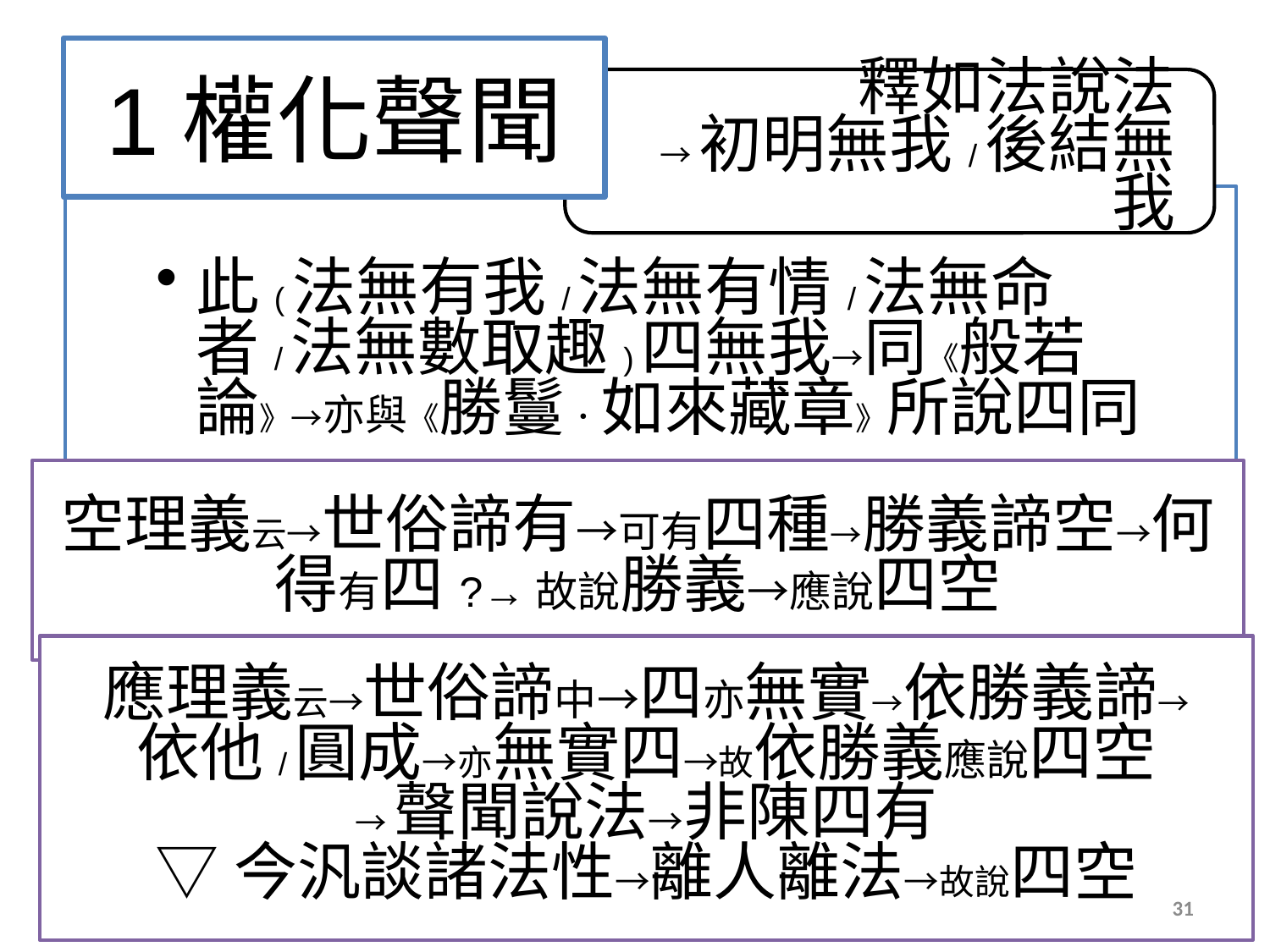

# 1權化聲聞

此(法無有我/法無有情/法無命者/法無數取趣)四無我→同《般若論》→亦與《勝鬘．如來藏章》所說四同

釋如法說法
→初明無我/後結無我
空理義云→世俗諦有→可有四種→勝義諦空→何得有四?→故說勝義→應說四空
應理義云→世俗諦中→四亦無實→依勝義諦→
依他/圓成→亦無實四→故依勝義應說四空
→聲聞說法→非陳四有
▽今汎談諸法性→離人離法→故說四空
2015/12/10
31